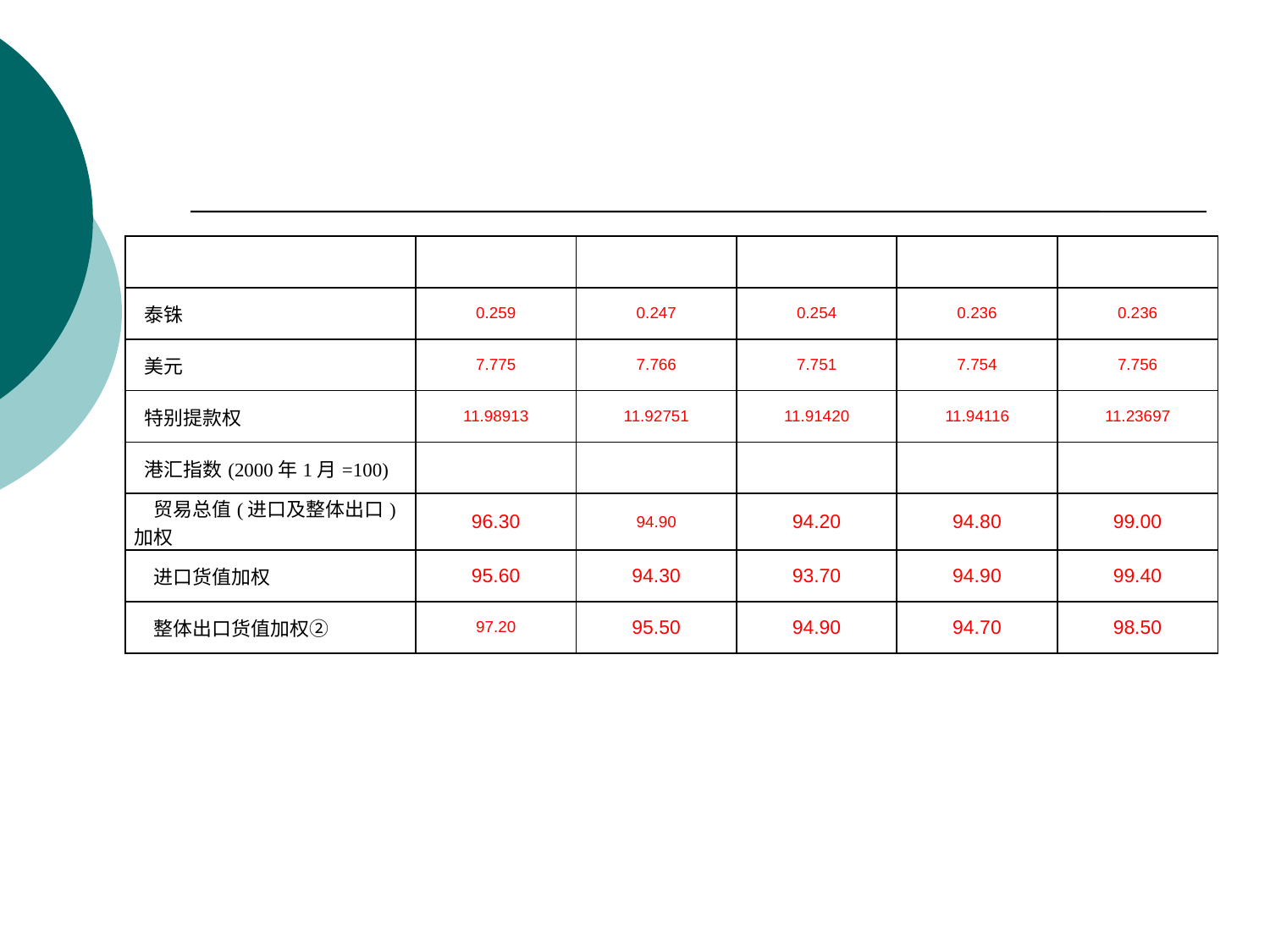

|  |  |  |  |  |  |
| --- | --- | --- | --- | --- | --- |
| 泰铢 | 0.259 | 0.247 | 0.254 | 0.236 | 0.236 |
| 美元 | 7.775 | 7.766 | 7.751 | 7.754 | 7.756 |
| 特别提款权 | 11.98913 | 11.92751 | 11.91420 | 11.94116 | 11.23697 |
| 港汇指数(2000年1月=100) |  |  |  |  |  |
| 贸易总值(进口及整体出口)加权 | 96.30 | 94.90 | 94.20 | 94.80 | 99.00 |
| 进口货值加权 | 95.60 | 94.30 | 93.70 | 94.90 | 99.40 |
| 整体出口货值加权② | 97.20 | 95.50 | 94.90 | 94.70 | 98.50 |